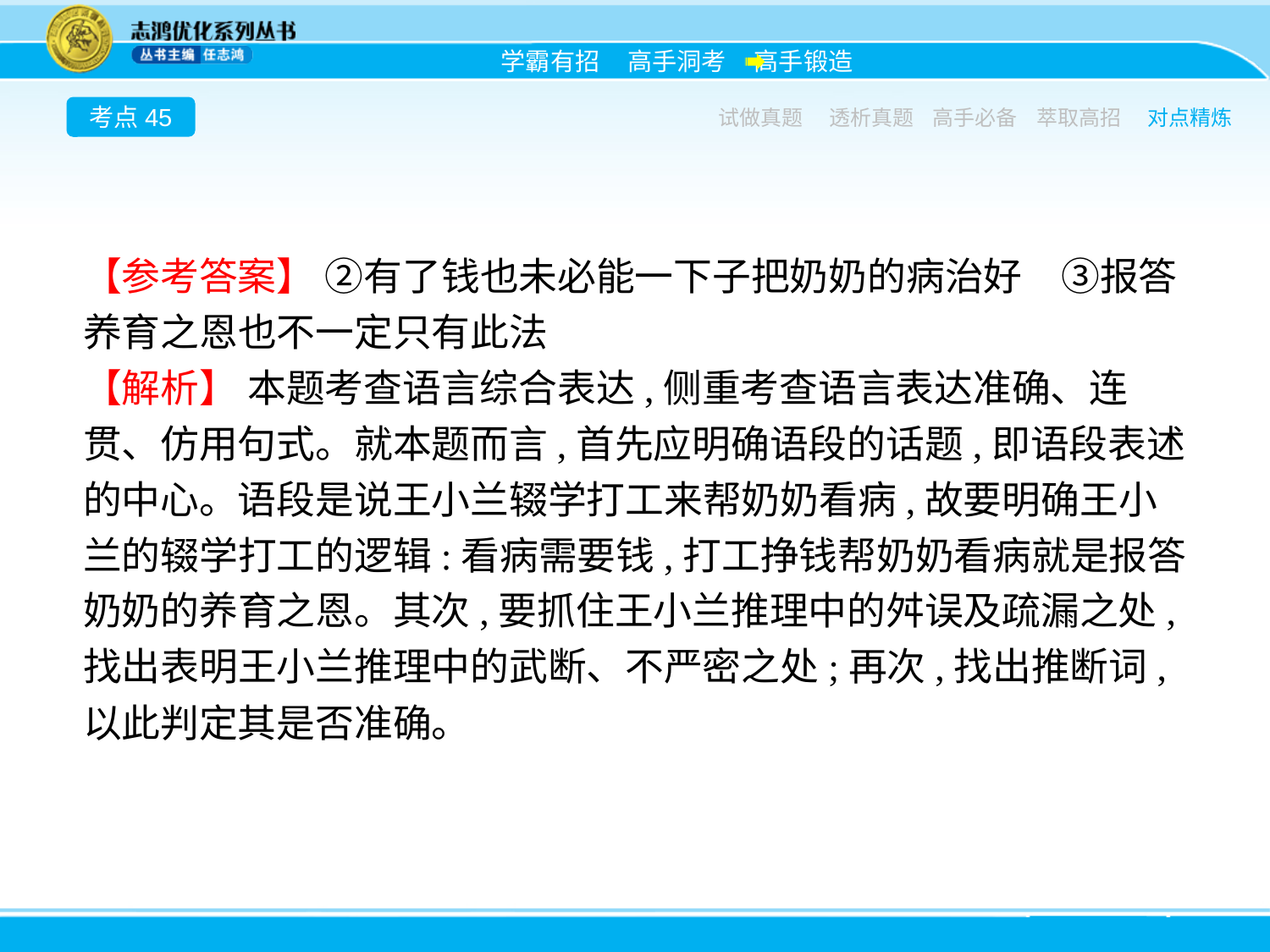

考点45
试做真题
透析真题
高手必备
萃取高招
对点精炼
【参考答案】 ②有了钱也未必能一下子把奶奶的病治好　③报答养育之恩也不一定只有此法
【解析】 本题考查语言综合表达,侧重考查语言表达准确、连贯、仿用句式。就本题而言,首先应明确语段的话题,即语段表述的中心。语段是说王小兰辍学打工来帮奶奶看病,故要明确王小兰的辍学打工的逻辑:看病需要钱,打工挣钱帮奶奶看病就是报答奶奶的养育之恩。其次,要抓住王小兰推理中的舛误及疏漏之处,找出表明王小兰推理中的武断、不严密之处;再次,找出推断词,以此判定其是否准确。